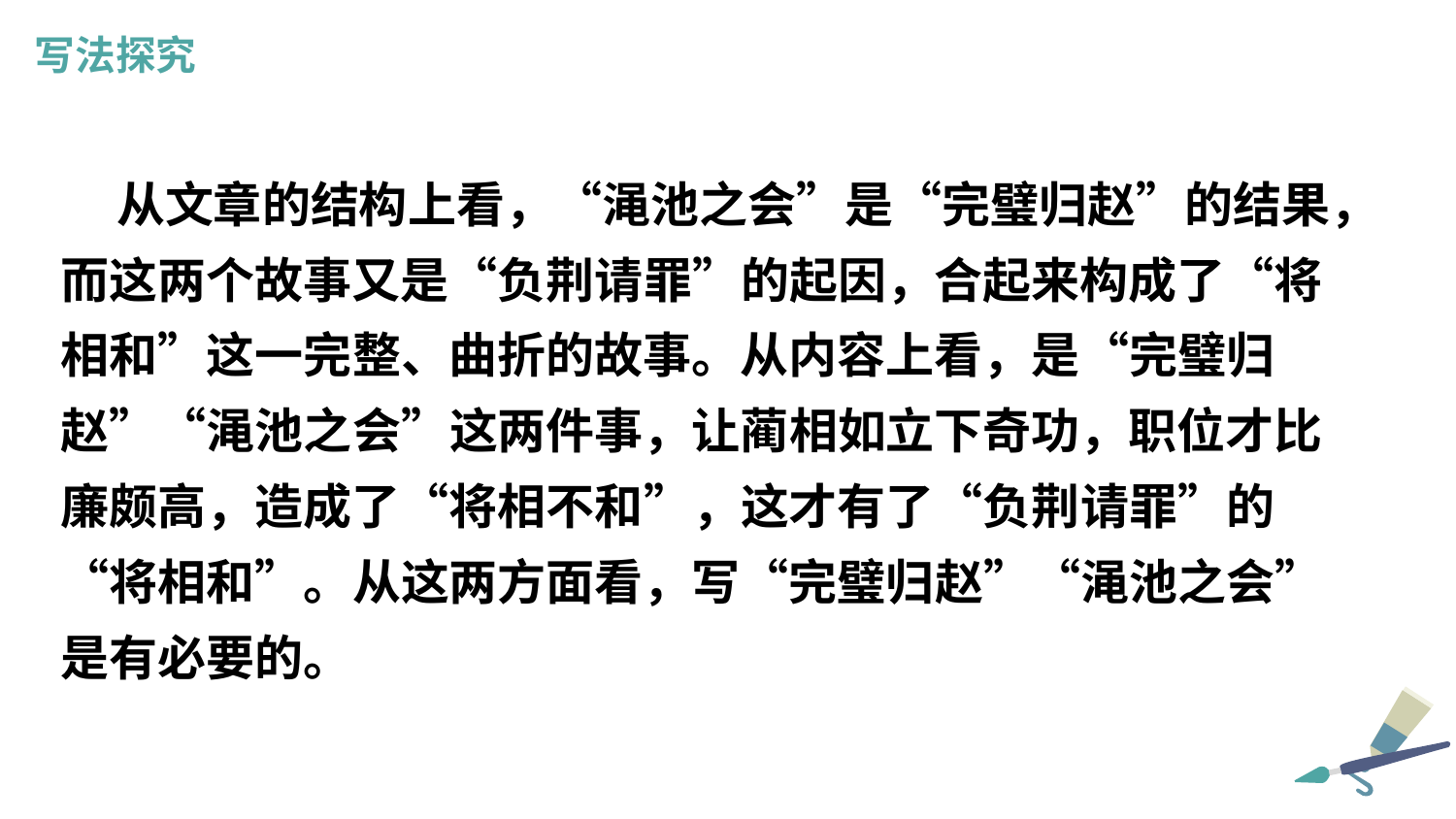

写法探究
    从文章的结构上看，“渑池之会”是“完璧归赵”的结果，而这两个故事又是“负荆请罪”的起因，合起来构成了“将相和”这一完整、曲折的故事。从内容上看，是“完璧归赵”“渑池之会”这两件事，让蔺相如立下奇功，职位才比廉颇高，造成了“将相不和”，这才有了“负荆请罪”的“将相和”。从这两方面看，写“完璧归赵”“渑池之会”是有必要的。